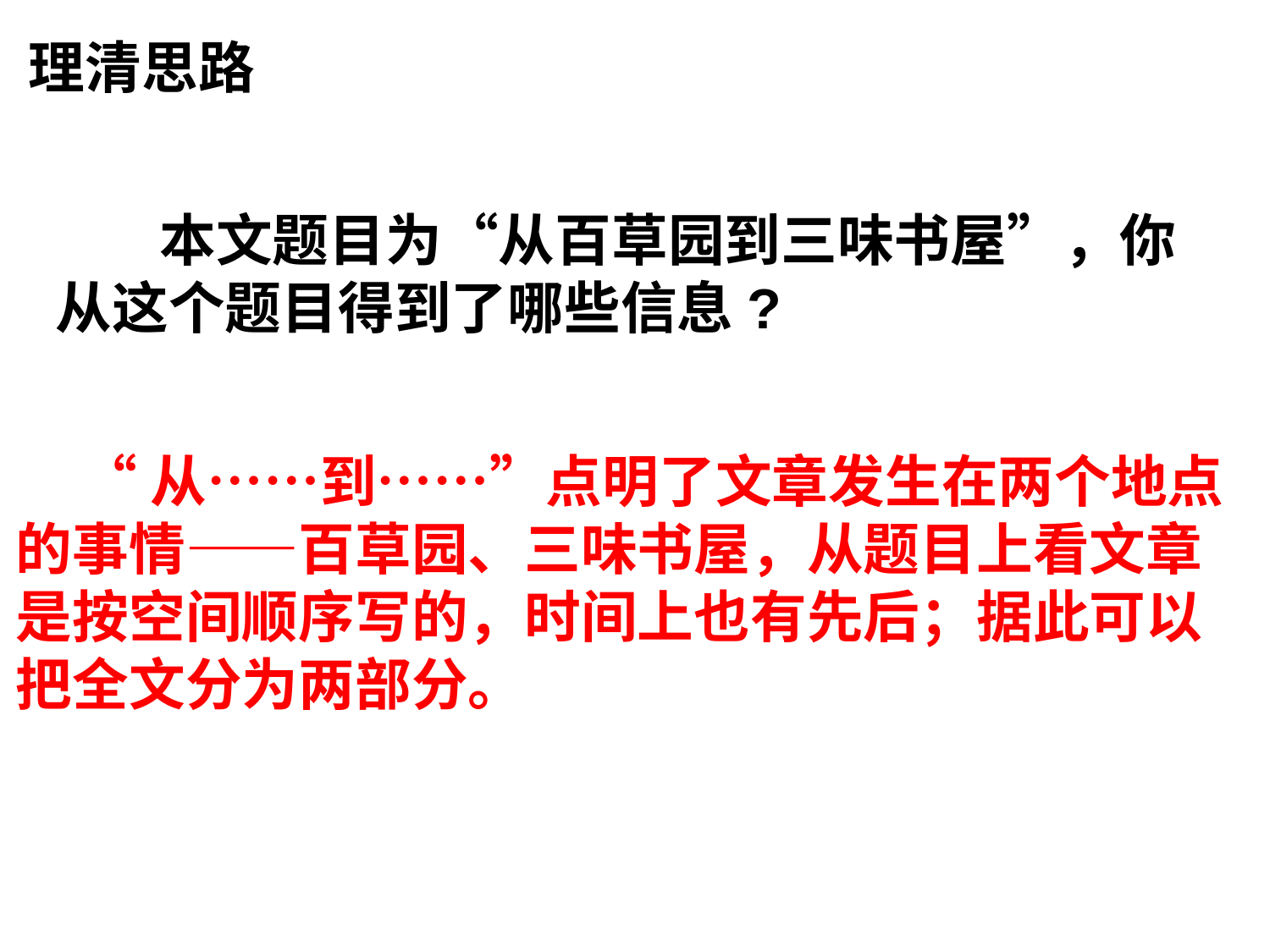

理清思路
       本文题目为“从百草园到三味书屋”，你从这个题目得到了哪些信息?
     “从……到……”点明了文章发生在两个地点的事情——百草园、三味书屋，从题目上看文章是按空间顺序写的，时间上也有先后；据此可以把全文分为两部分。